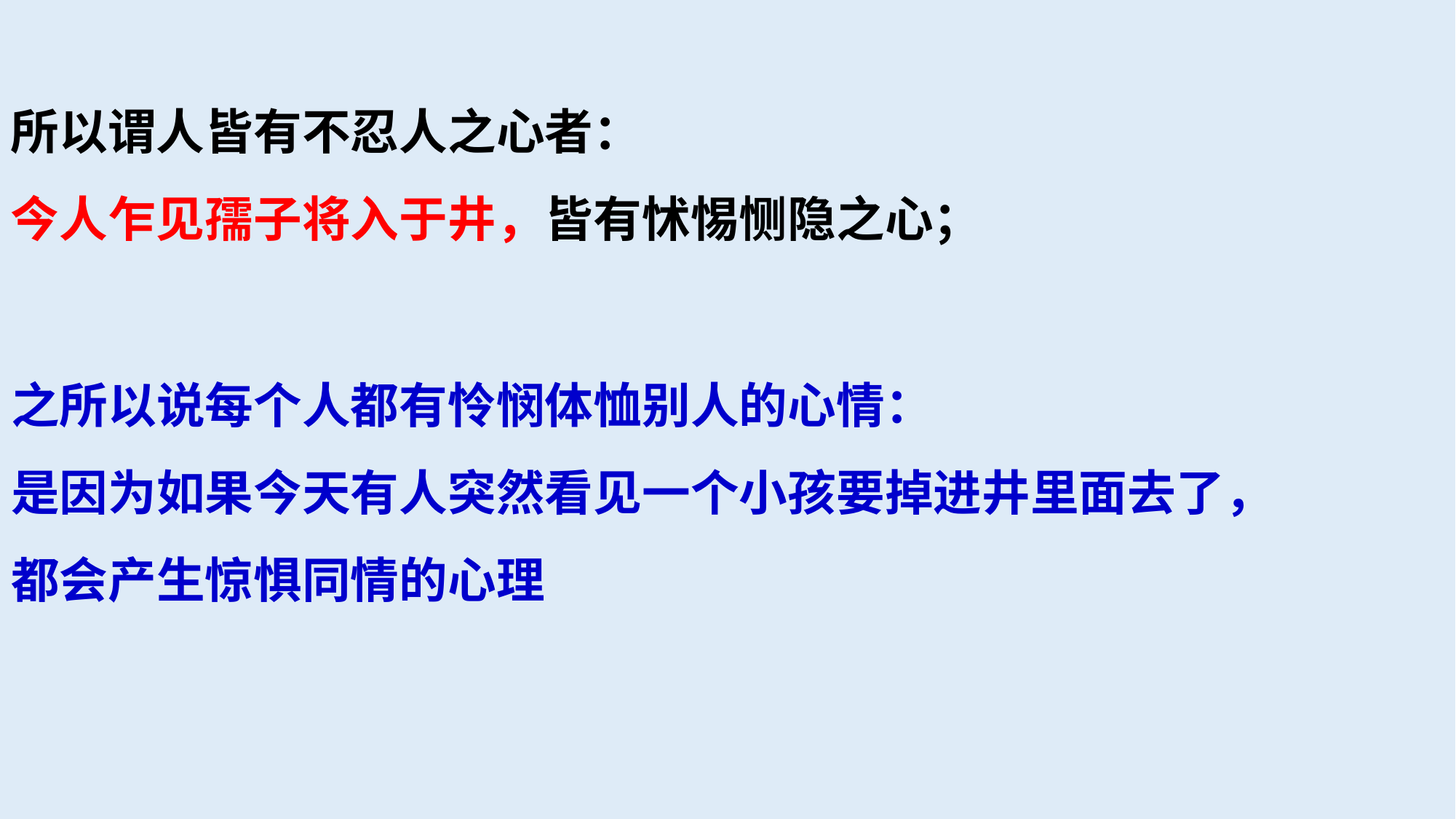

所以谓人皆有不忍人之心者：
今人乍见孺子将入于井，皆有怵惕恻隐之心；
之所以说每个人都有怜悯体恤别人的心情：
是因为如果今天有人突然看见一个小孩要掉进井里面去了，
都会产生惊惧同情的心理